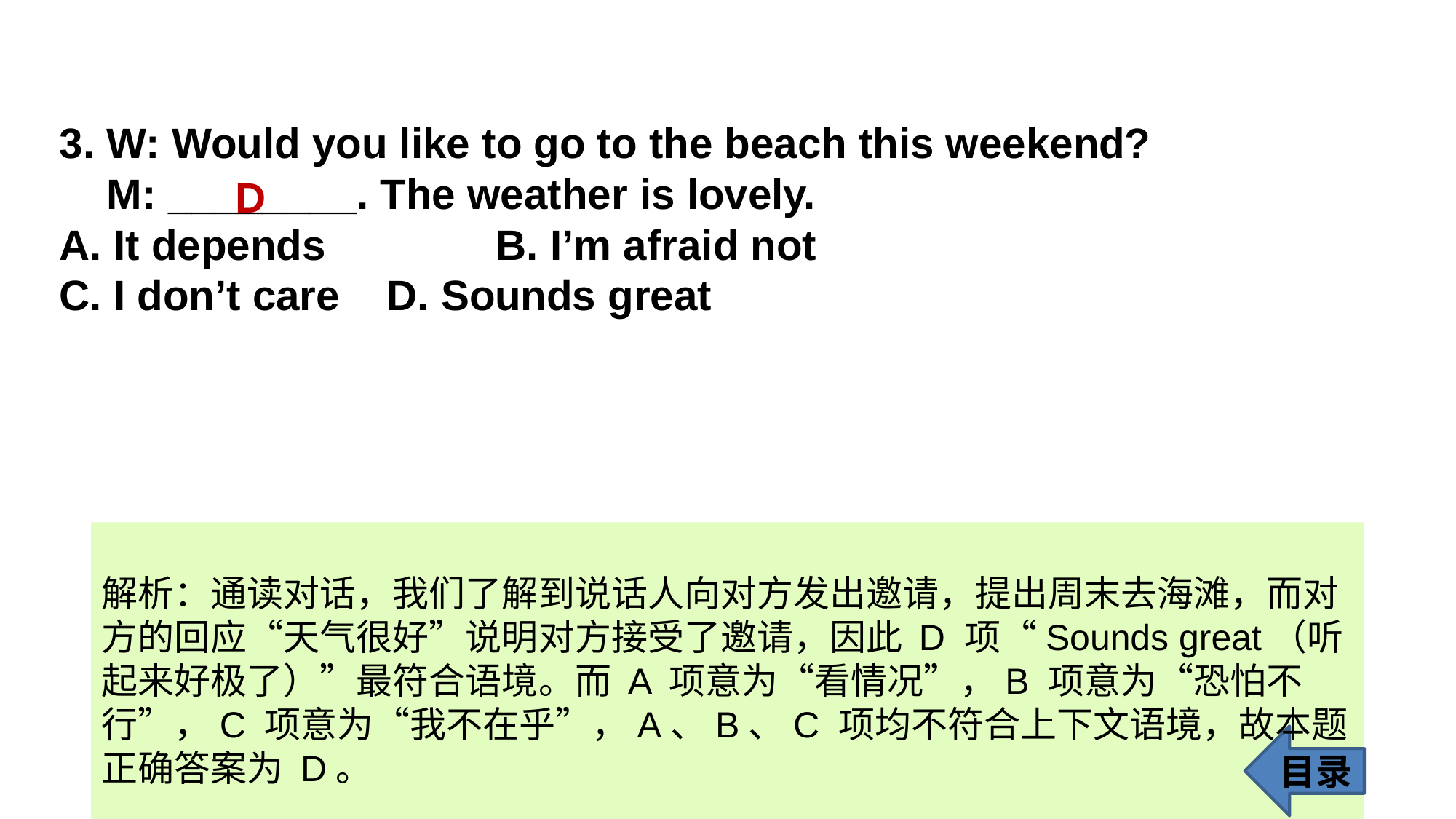

3. W: Would you like to go to the beach this weekend?
    M: ________. The weather is lovely.
A. It depends 		B. I’m afraid not
C. I don’t care 	D. Sounds great
D

解析：通读对话，我们了解到说话人向对方发出邀请，提出周末去海滩，而对
方的回应“天气很好”说明对方接受了邀请，因此 D 项“Sounds great（听
起来好极了）”最符合语境。而 A 项意为“看情况”，B 项意为“恐怕不行”，C 项意为“我不在乎”，A、B、C 项均不符合上下文语境，故本题正确答案为 D。
目录
6